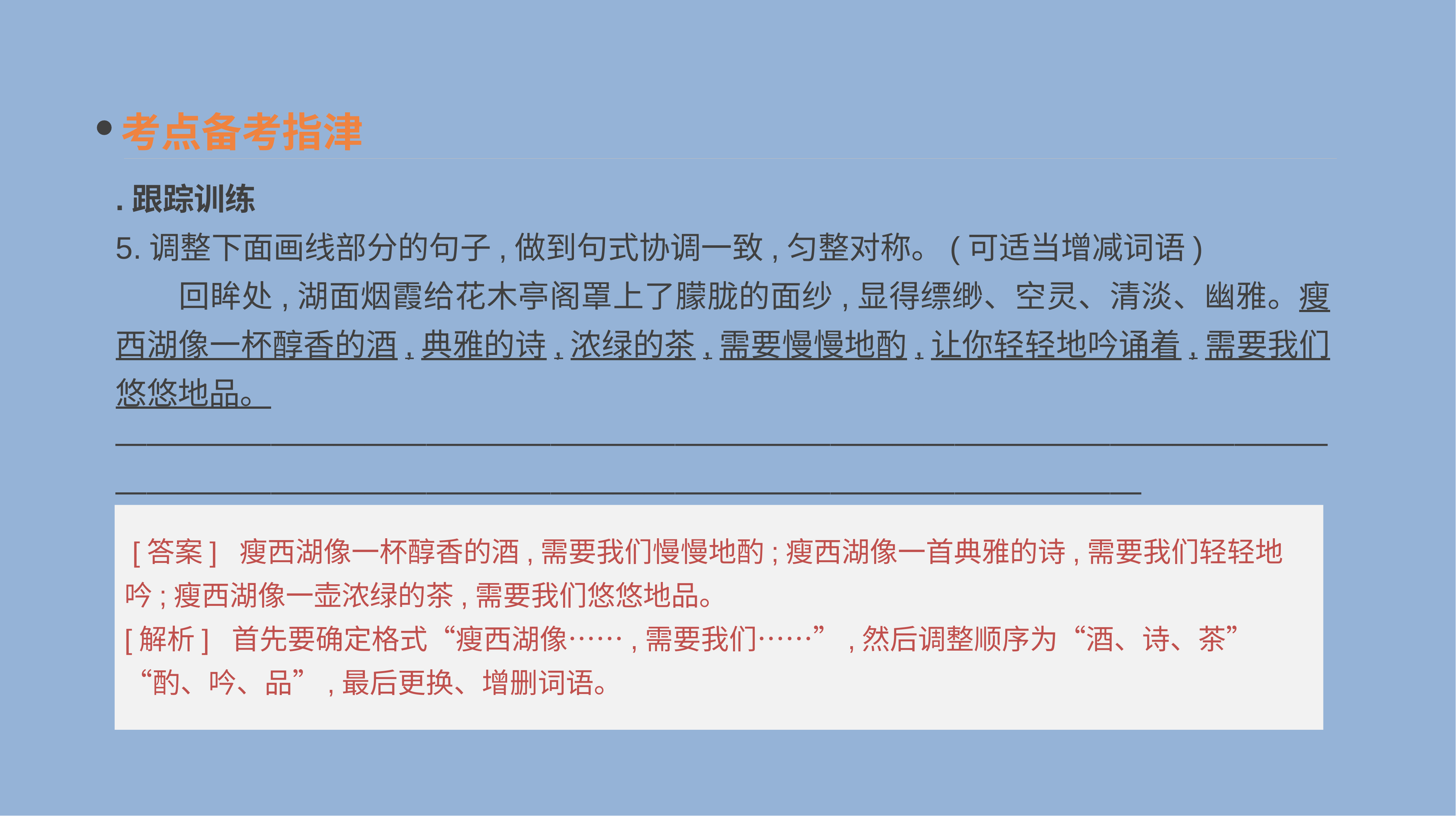

考点备考指津

.跟踪训练
5.调整下面画线部分的句子,做到句式协调一致,匀整对称。(可适当增减词语)
　　回眸处,湖面烟霞给花木亭阁罩上了朦胧的面纱,显得缥缈、空灵、清淡、幽雅。瘦西湖像一杯醇香的酒,典雅的诗,浓绿的茶,需要慢慢地酌,让你轻轻地吟诵着,需要我们悠悠地品。
————————————————————————————————————————————————————————————————————————

 [答案]  瘦西湖像一杯醇香的酒,需要我们慢慢地酌;瘦西湖像一首典雅的诗,需要我们轻轻地吟;瘦西湖像一壶浓绿的茶,需要我们悠悠地品。
[解析]  首先要确定格式“瘦西湖像……,需要我们……”,然后调整顺序为“酒、诗、茶”“酌、吟、品”,最后更换、增删词语。